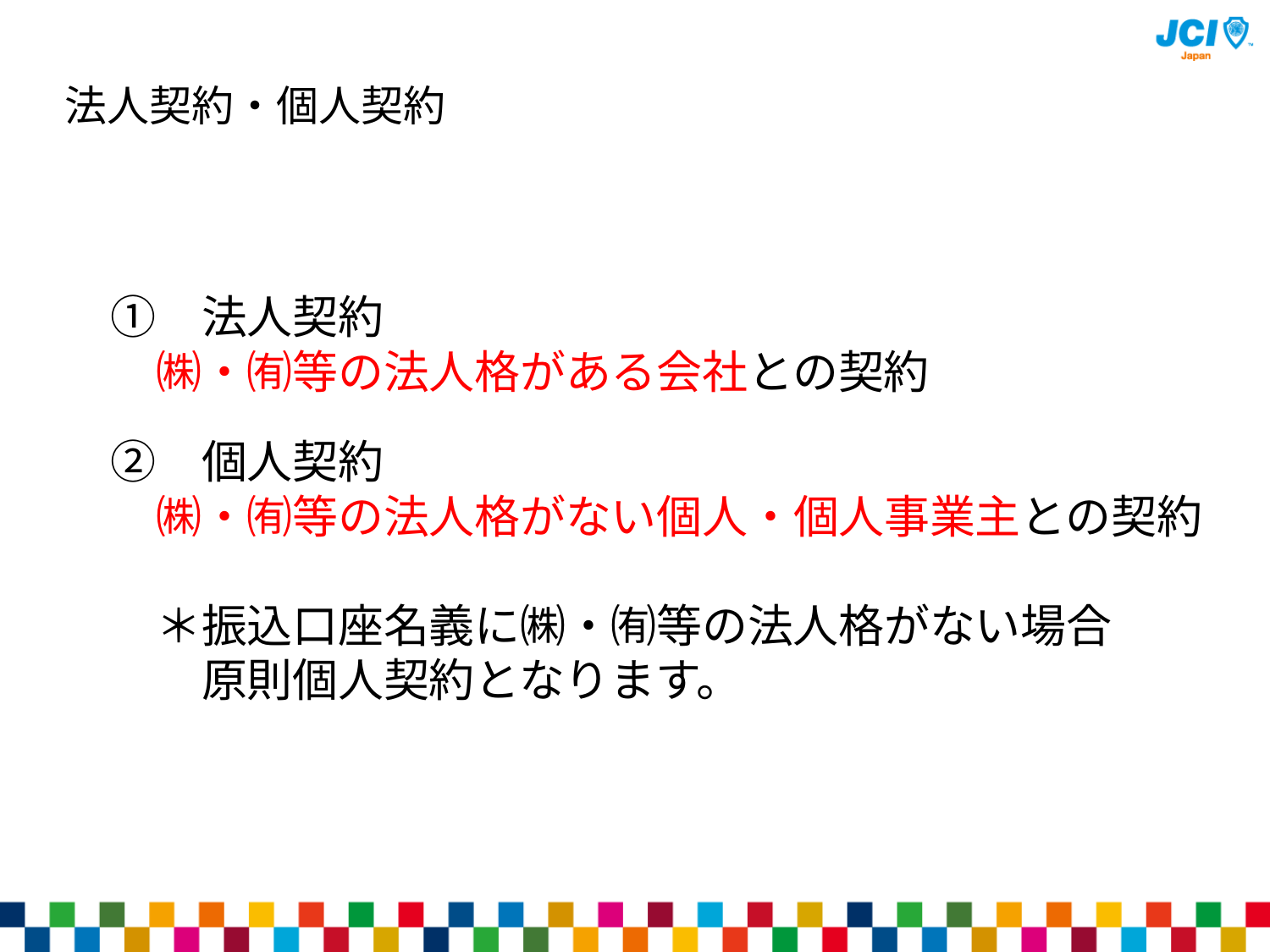

法人契約・個人契約
　①　法人契約
　　㈱・㈲等の法人格がある会社との契約
　②　個人契約
　　㈱・㈲等の法人格がない個人・個人事業主との契約

　　＊振込口座名義に㈱・㈲等の法人格がない場合
　　　原則個人契約となります。